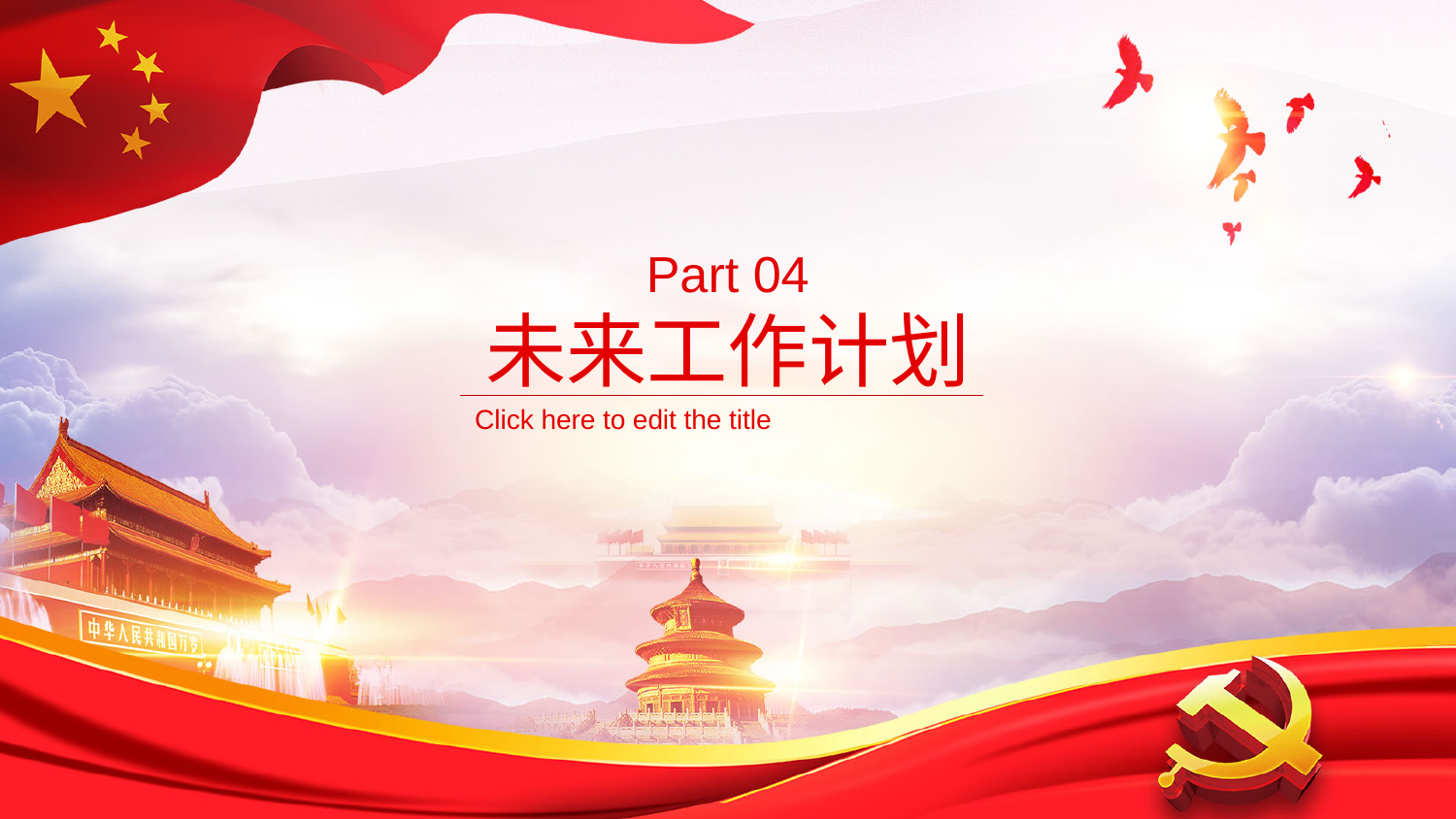

Part 04
未来工作计划
Click here to edit the title